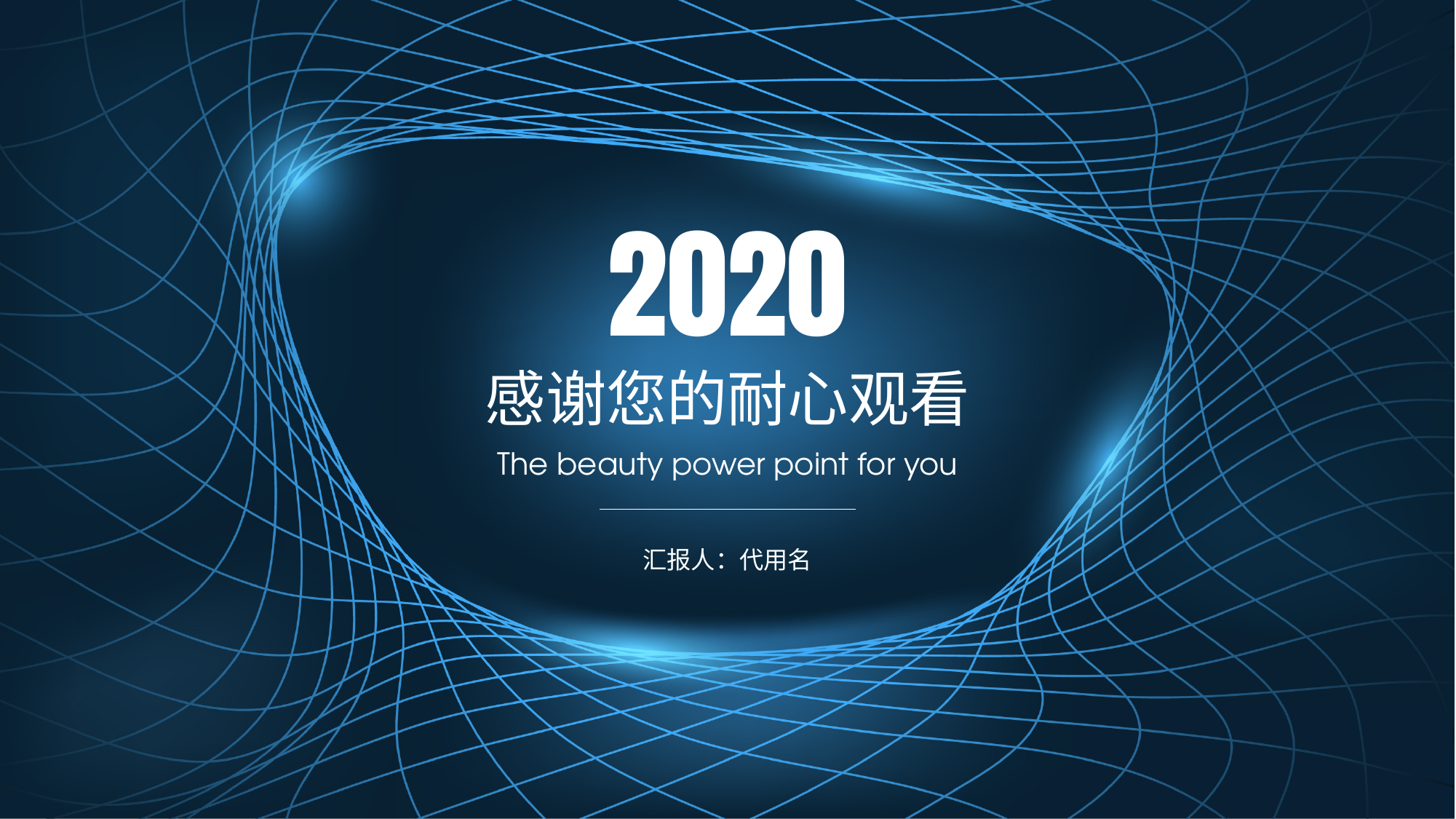

2020
感谢您的耐心观看
The beauty power point for you
汇报人：代用名